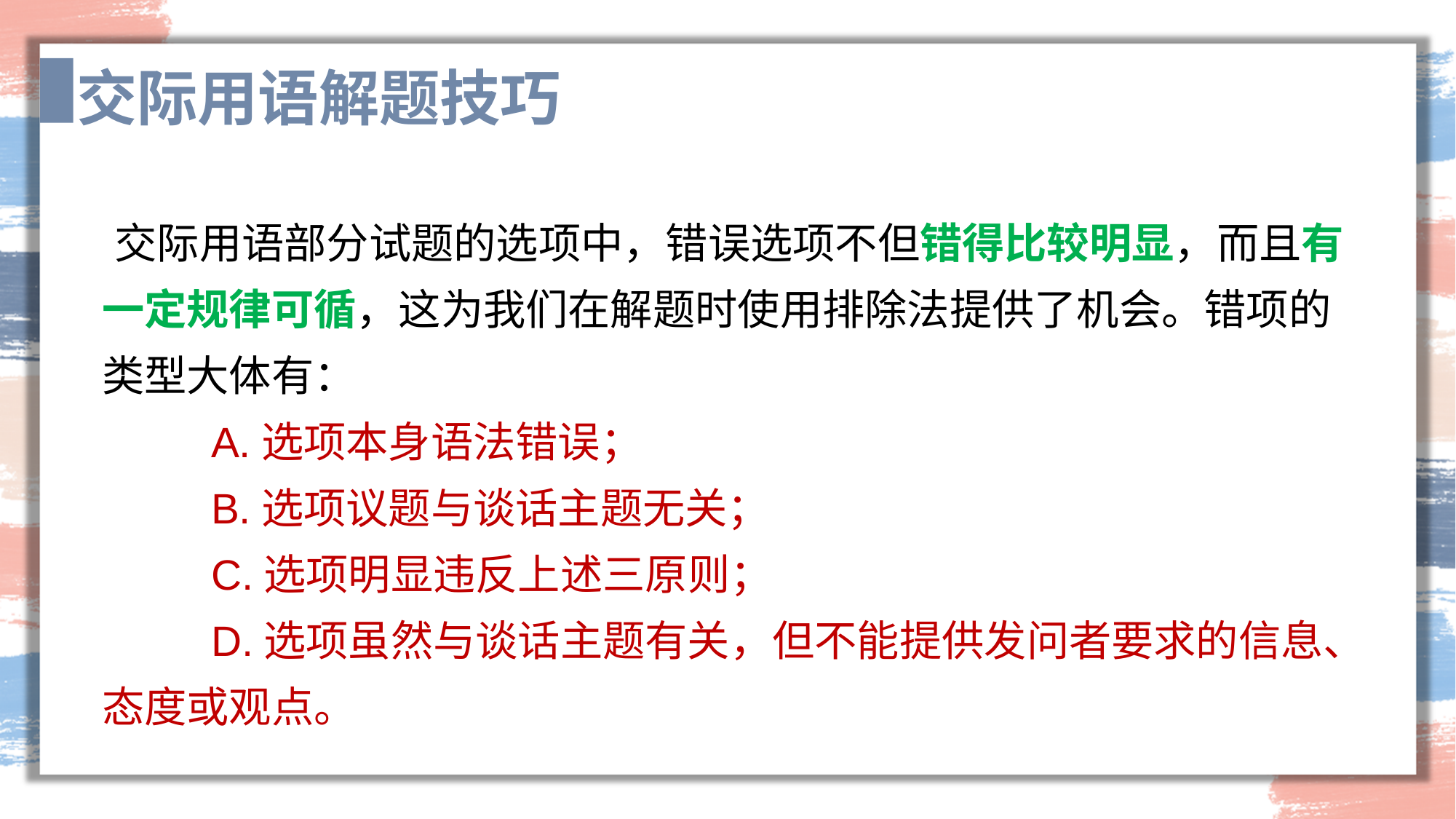

交际用语解题技巧

 交际用语部分试题的选项中，错误选项不但错得比较明显，而且有一定规律可循，这为我们在解题时使用排除法提供了机会。错项的类型大体有：
	A.选项本身语法错误；
	B.选项议题与谈话主题无关；
	C.选项明显违反上述三原则；
	D.选项虽然与谈话主题有关，但不能提供发问者要求的信息、态度或观点。